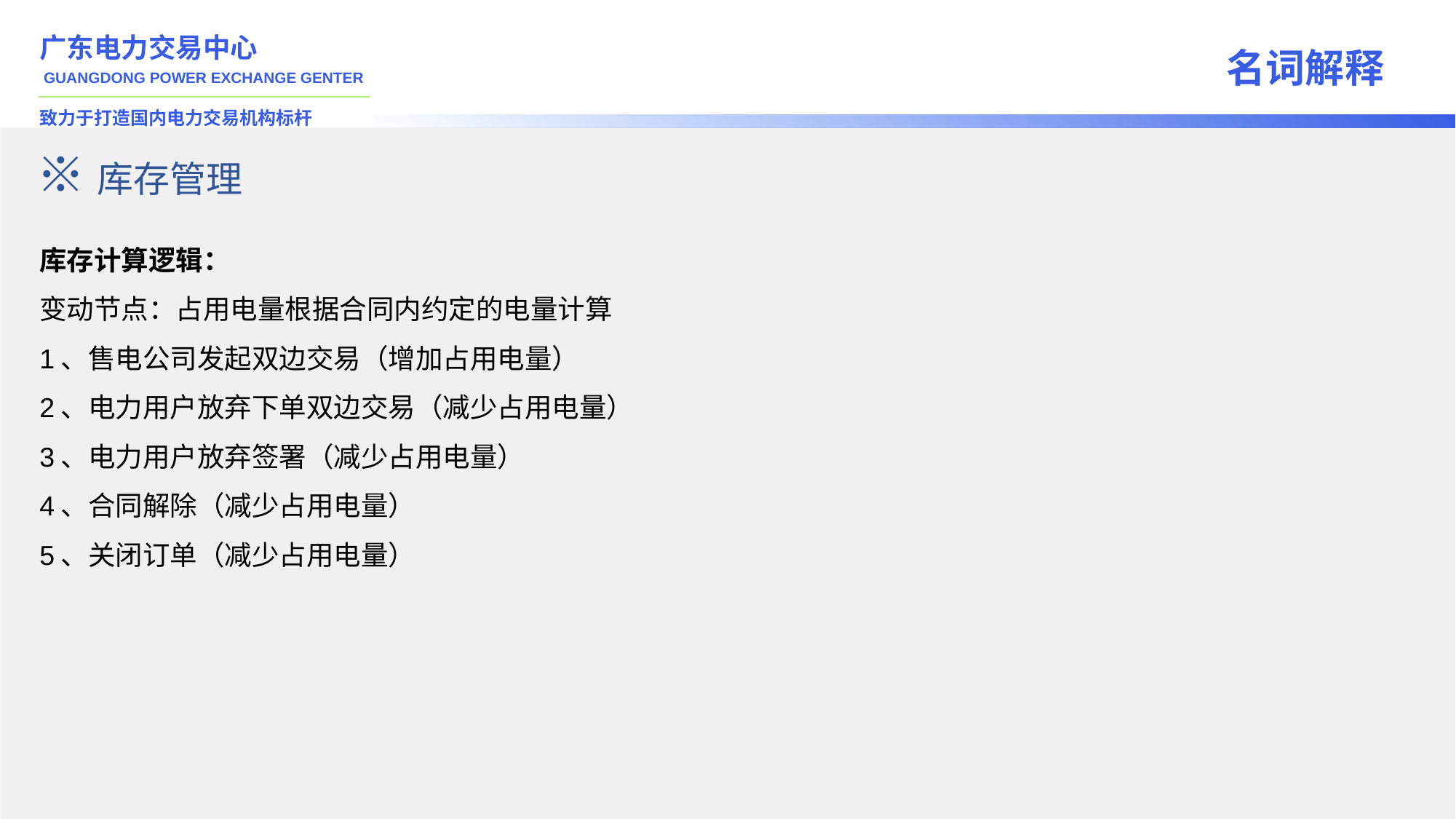

广东电力交易中心
名词解释
GUANGDONG POWER EXCHANGE GENTER
致力于打造国内电力交易机构标杆

※库存管理
库存计算逻辑：
变动节点：占用电量根据合同内约定的电量计算
1、售电公司发起双边交易（增加占用电量）
2、电力用户放弃下单双边交易（减少占用电量）
3、电力用户放弃签署（减少占用电量）
4、合同解除（减少占用电量）
5、关闭订单（减少占用电量）